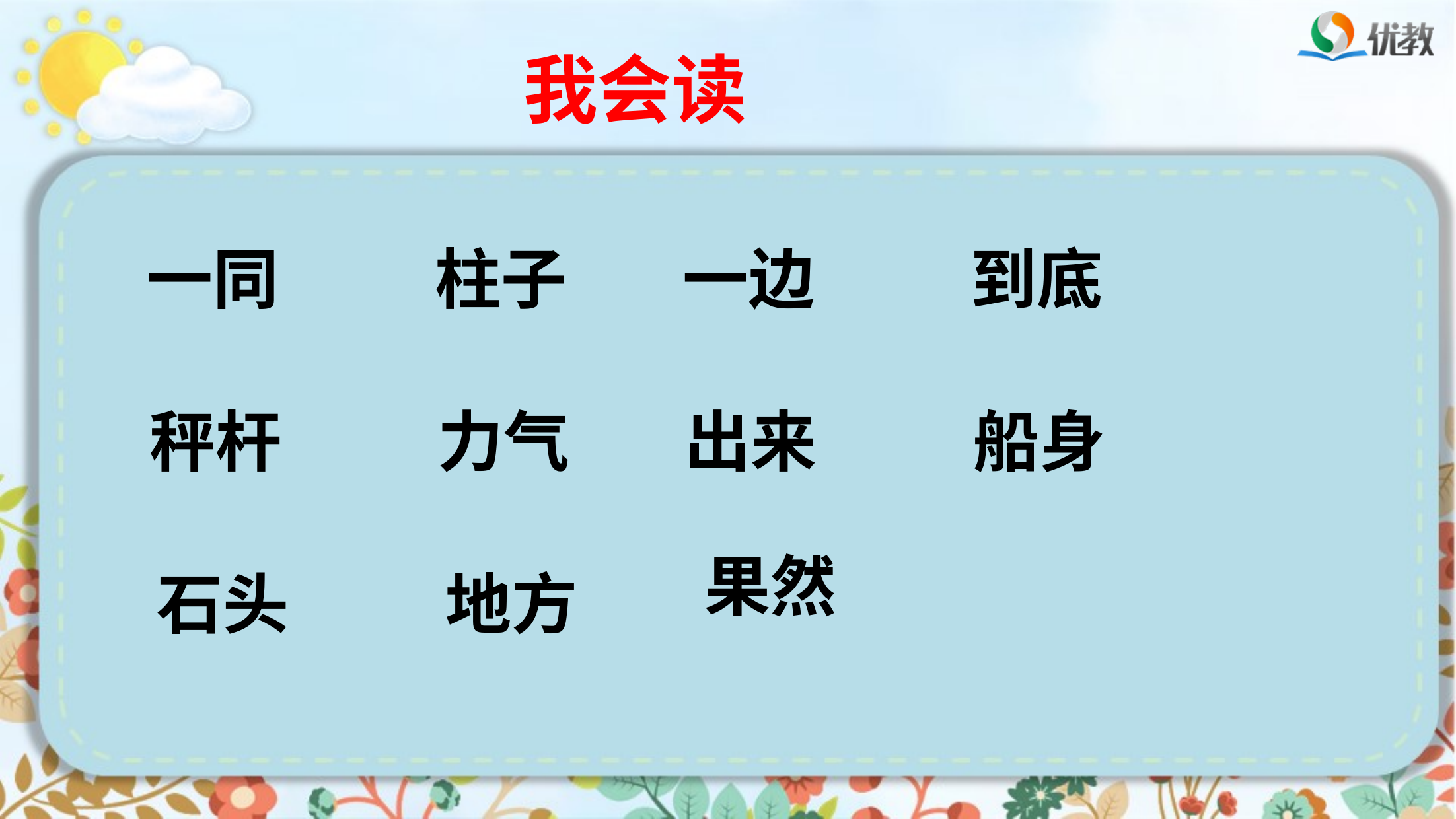

我会读

一同

柱子

一边

到底

秤杆

力气

出来

船身

果然

石头

地方